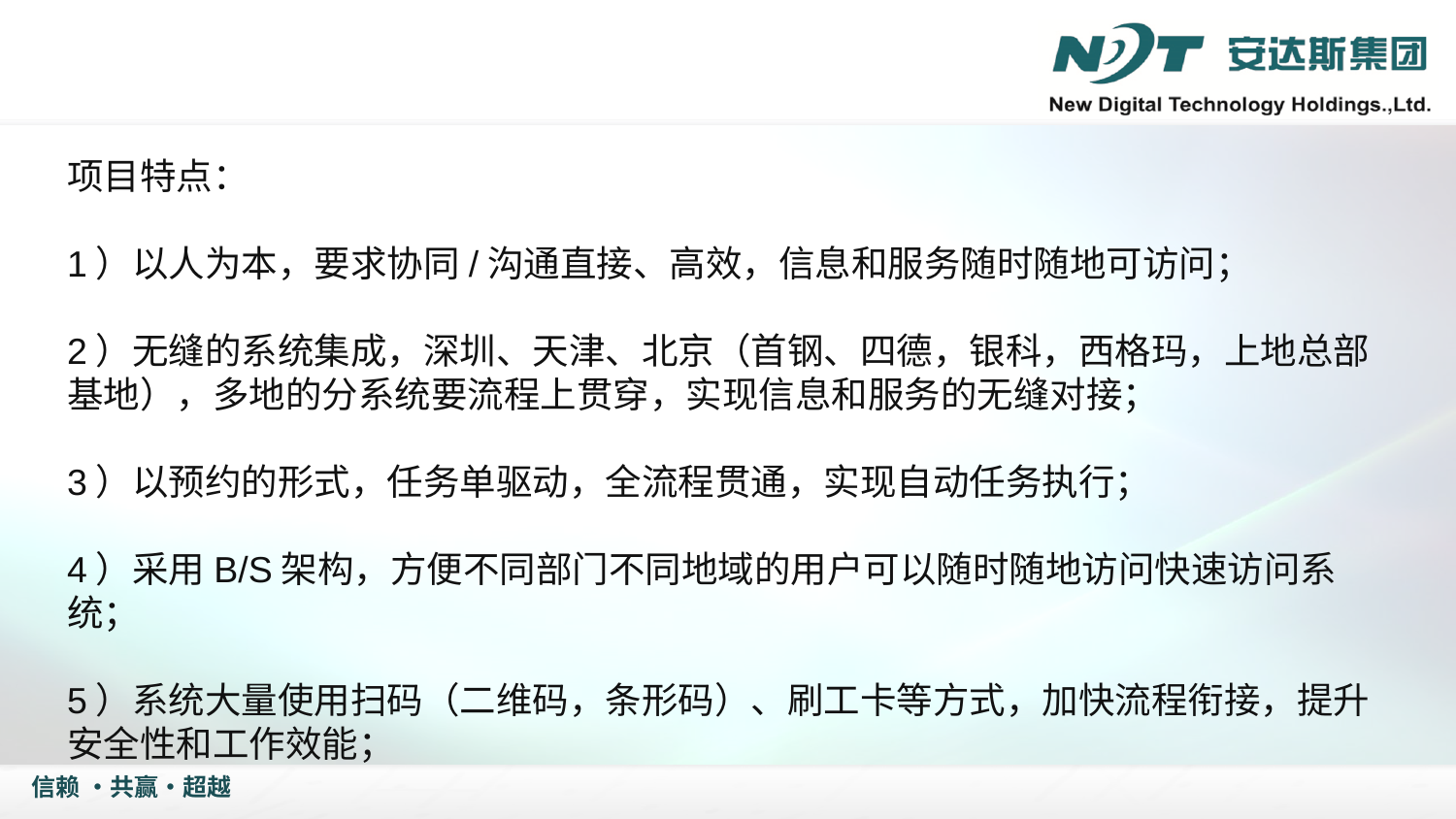

项目特点：

1）以人为本，要求协同/沟通直接、高效，信息和服务随时随地可访问；

2）无缝的系统集成，深圳、天津、北京（首钢、四德，银科，西格玛，上地总部基地），多地的分系统要流程上贯穿，实现信息和服务的无缝对接；

3）以预约的形式，任务单驱动，全流程贯通，实现自动任务执行；

4）采用B/S架构，方便不同部门不同地域的用户可以随时随地访问快速访问系统；

5）系统大量使用扫码（二维码，条形码）、刷工卡等方式，加快流程衔接，提升安全性和工作效能；